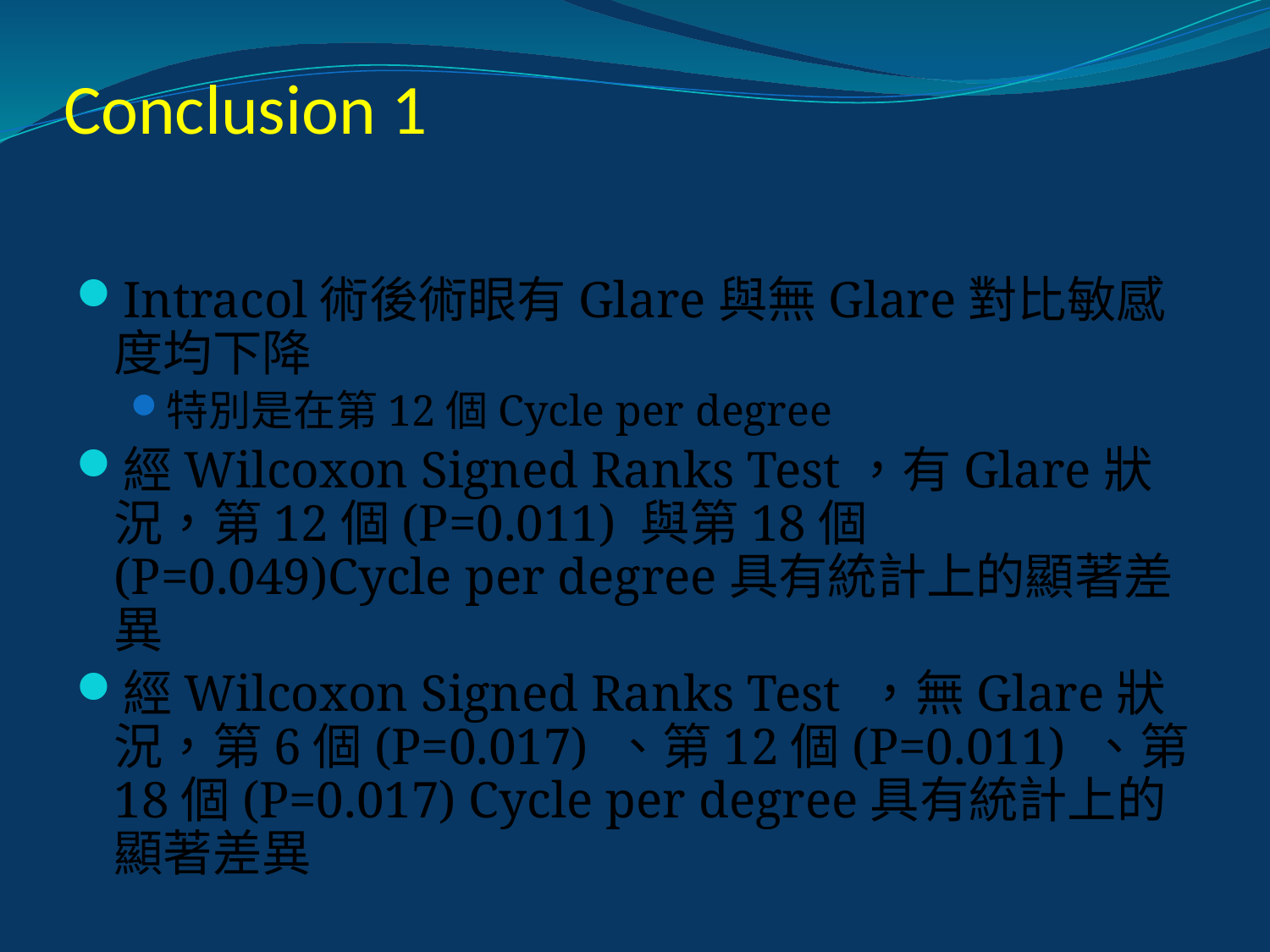

# Conclusion 1
Intracol術後術眼有Glare與無Glare對比敏感度均下降
特別是在第12個Cycle per degree
經Wilcoxon Signed Ranks Test，有Glare狀況，第12個(P=0.011) 與第18個(P=0.049)Cycle per degree具有統計上的顯著差異
經Wilcoxon Signed Ranks Test ，無Glare狀況，第6個(P=0.017) 、第12個(P=0.011) 、第18個(P=0.017) Cycle per degree具有統計上的顯著差異